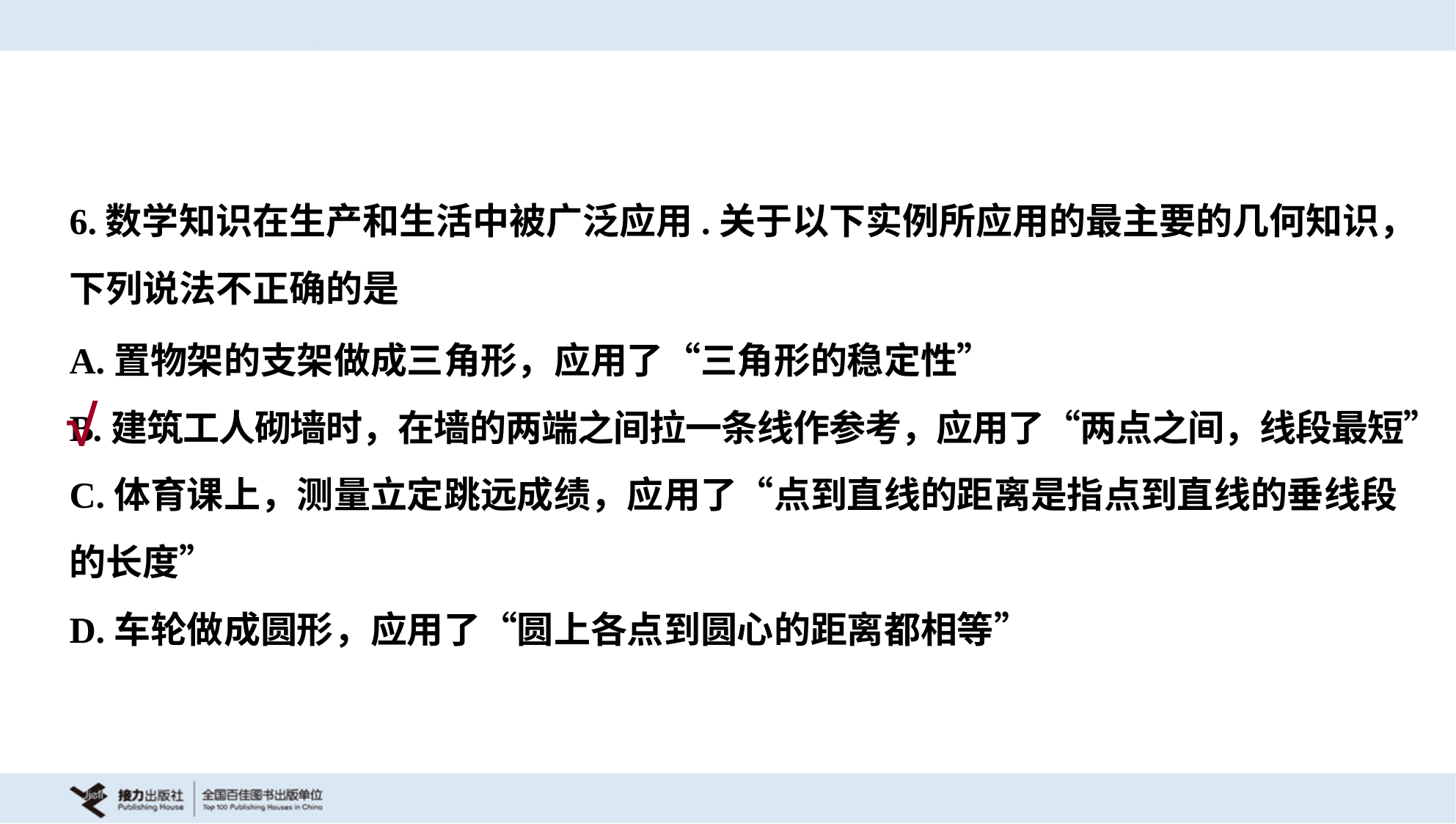

6.数学知识在生产和生活中被广泛应用.关于以下实例所应用的最主要的几何知识，
下列说法不正确的是
A.置物架的支架做成三角形，应用了“三角形的稳定性”
B.建筑工人砌墙时，在墙的两端之间拉一条线作参考，应用了“两点之间，线段最短”
C.体育课上，测量立定跳远成绩，应用了“点到直线的距离是指点到直线的垂线段
的长度”
D.车轮做成圆形，应用了“圆上各点到圆心的距离都相等”
√